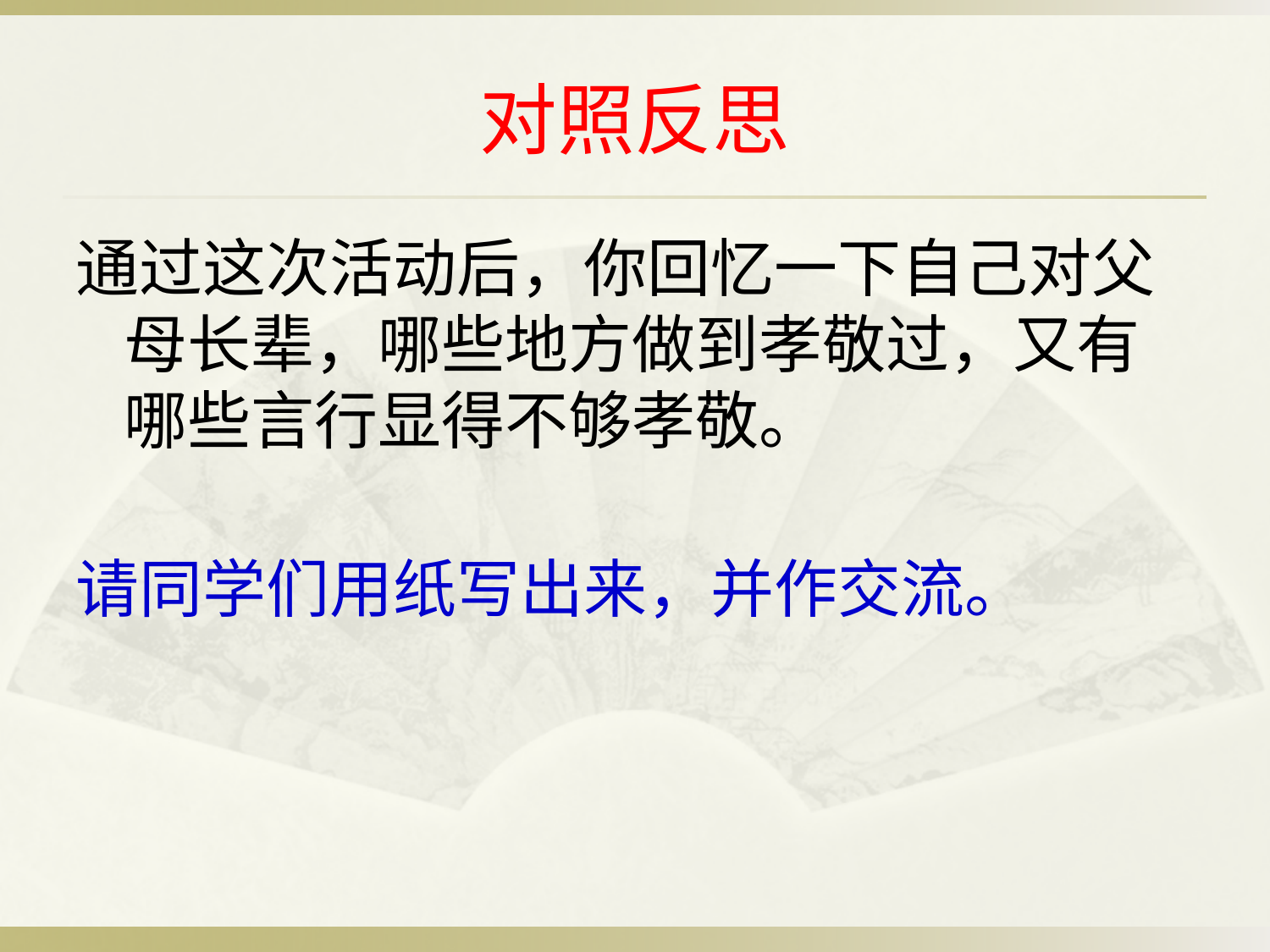

# 对照反思
通过这次活动后，你回忆一下自己对父母长辈，哪些地方做到孝敬过，又有哪些言行显得不够孝敬。

请同学们用纸写出来，并作交流。